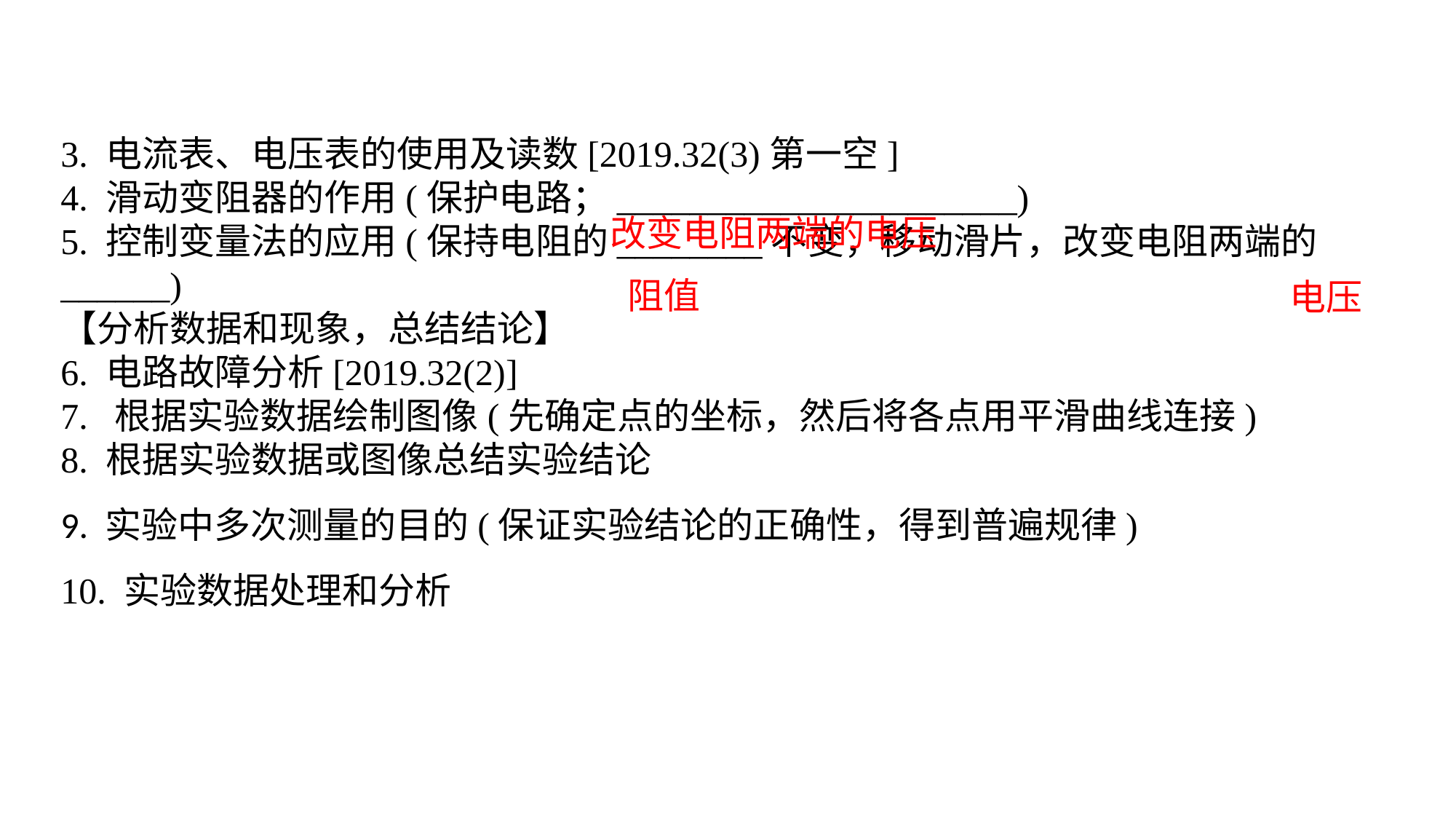

3. 电流表、电压表的使用及读数[2019.32(3)第一空]4. 滑动变阻器的作用(保护电路；______________________)5. 控制变量法的应用(保持电阻的________不变，移动滑片，改变电阻两端的______)【分析数据和现象，总结结论】6. 电路故障分析[2019.32(2)]7.  根据实验数据绘制图像(先确定点的坐标，然后将各点用平滑曲线连接)8. 根据实验数据或图像总结实验结论9. 实验中多次测量的目的(保证实验结论的正确性，得到普遍规律)
10. 实验数据处理和分析
改变电阻两端的电压
阻值
电压